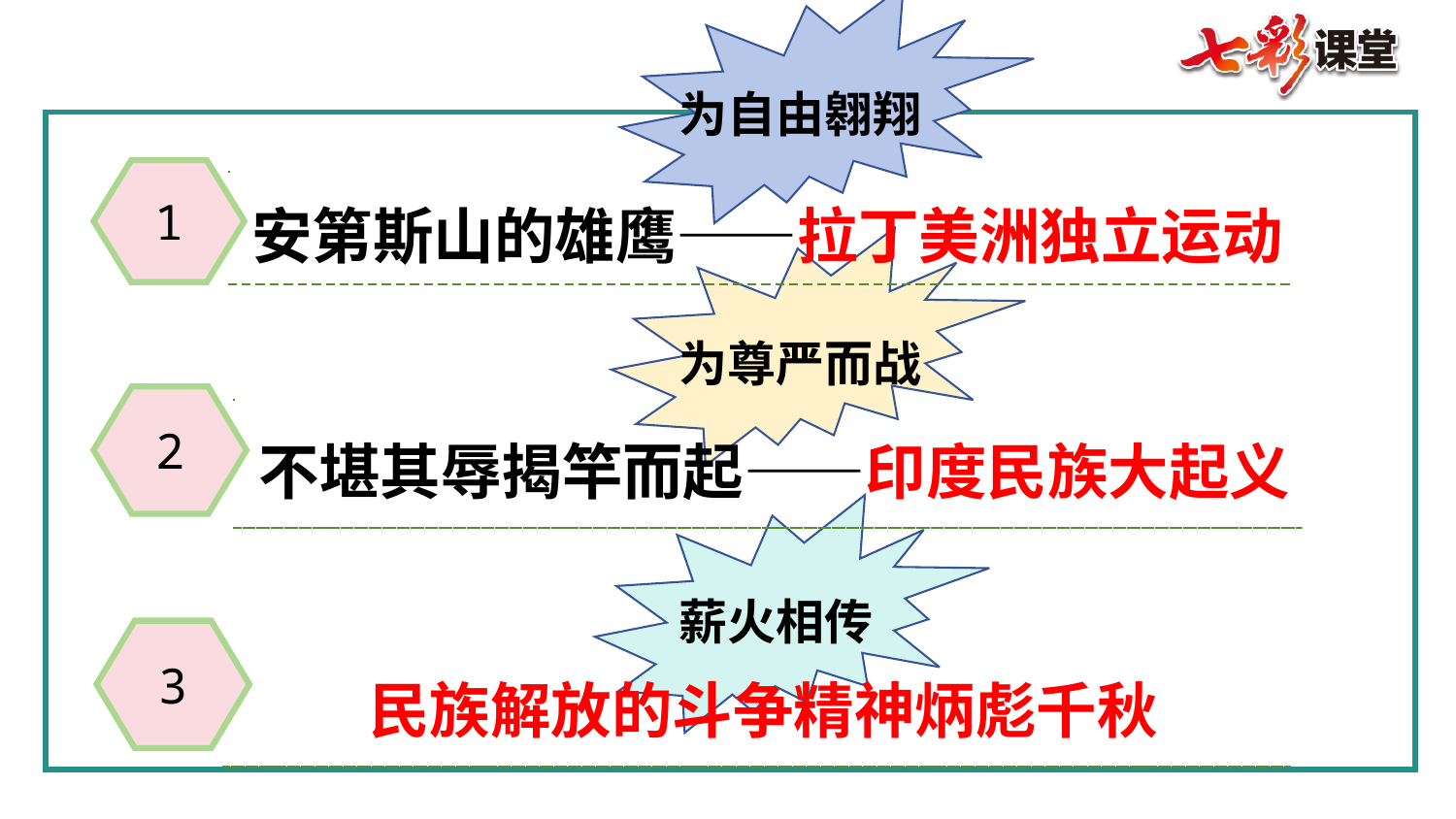

为自由翱翔
1
安第斯山的雄鹰——拉丁美洲独立运动

为尊严而战
2
不堪其辱揭竿而起——印度民族大起义

薪火相传
3
民族解放的斗争精神炳彪千秋